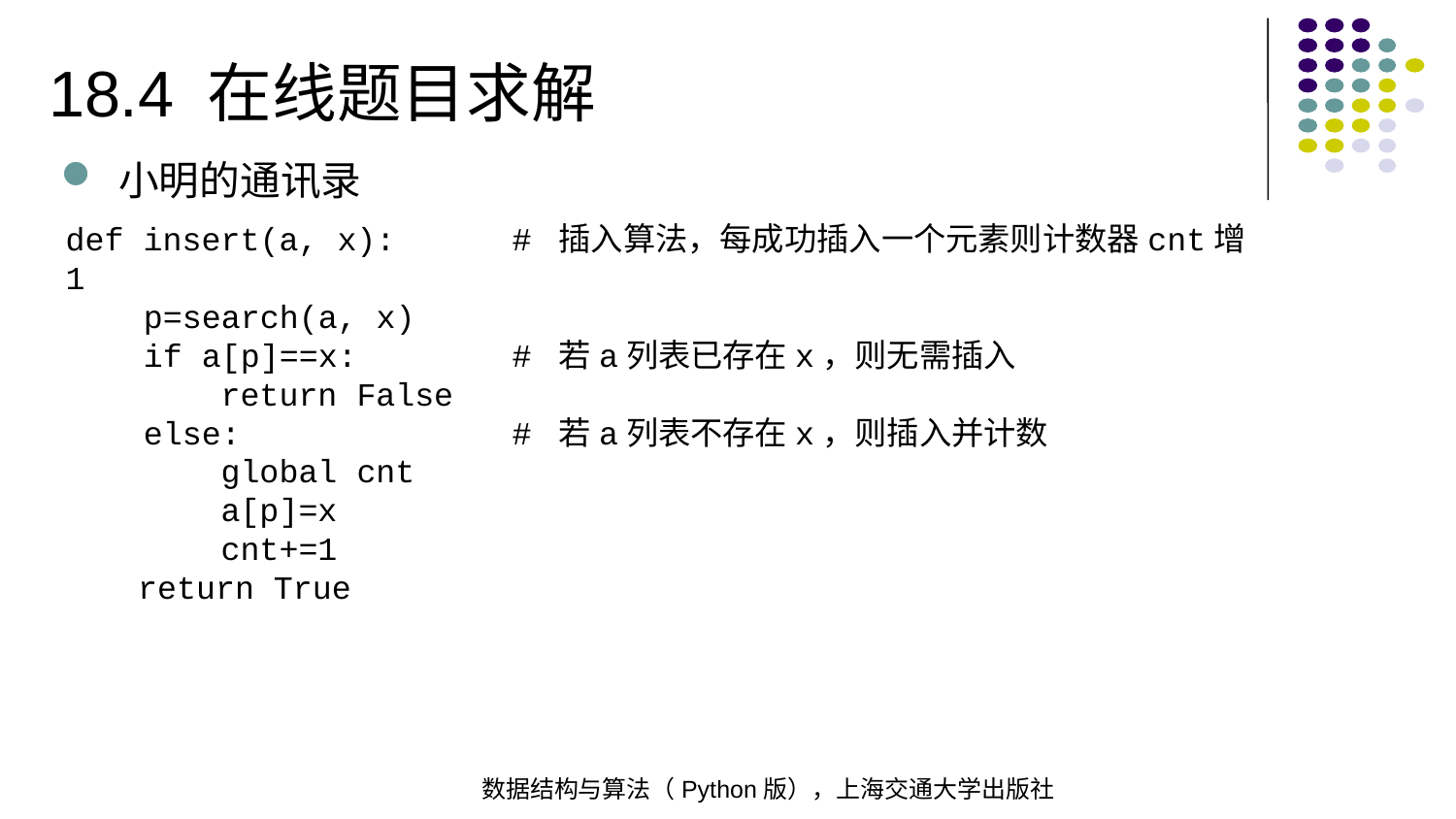

18.4 在线题目求解
小明的通讯录
def insert(a, x):      # 插入算法，每成功插入一个元素则计数器cnt增1
    p=search(a, x)
    if a[p]==x:        # 若a列表已存在x，则无需插入
        return False
    else:              # 若a列表不存在x，则插入并计数
        global cnt
        a[p]=x
        cnt+=1
         return True